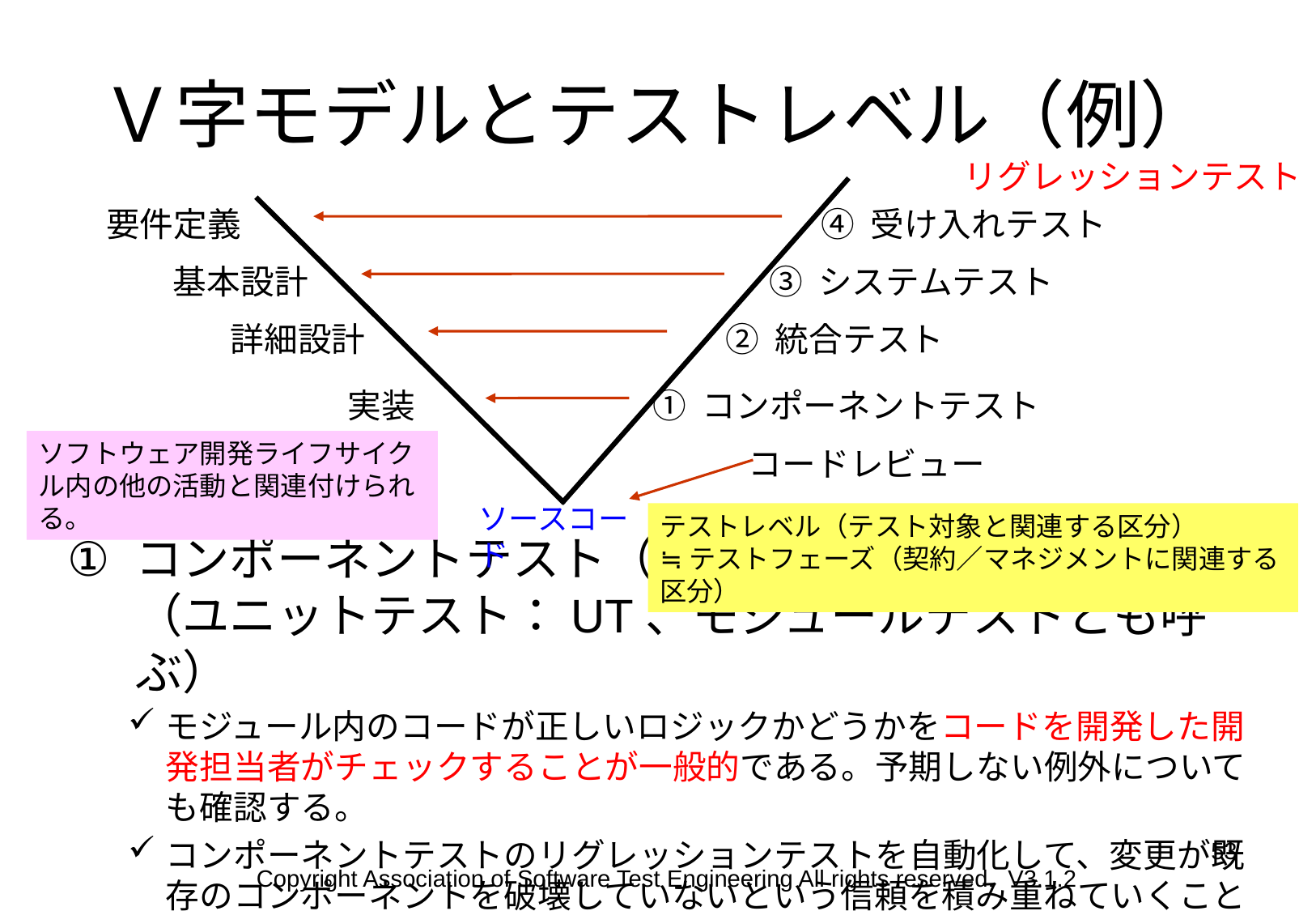

# Ｖ字モデルとテストレベル（例）
リグレッションテスト

要件定義

④ 受け入れテスト

基本設計
③ システムテスト

詳細設計
② 統合テスト

実装
① コンポーネントテスト

ソフトウェア開発ライフサイクル内の他の活動と関連付けられる。
コードレビュー

ソースコード
テストレベル（テスト対象と関連する区分）
≒テストフェーズ（契約／マネジメントに関連する区分）
コンポーネントテスト（CT）
（ユニットテスト：UT、モジュールテストとも呼ぶ）
モジュール内のコードが正しいロジックかどうかをコードを開発した開発担当者がチェックすることが一般的である。予期しない例外についても確認する。
コンポーネントテストのリグレッションテストを自動化して、変更が既存のコンポーネントを破壊していないという信頼を積み重ねていくことが重要である。
53
Copyright Association of Software Test Engineering All rights reserved.  V3.1.2